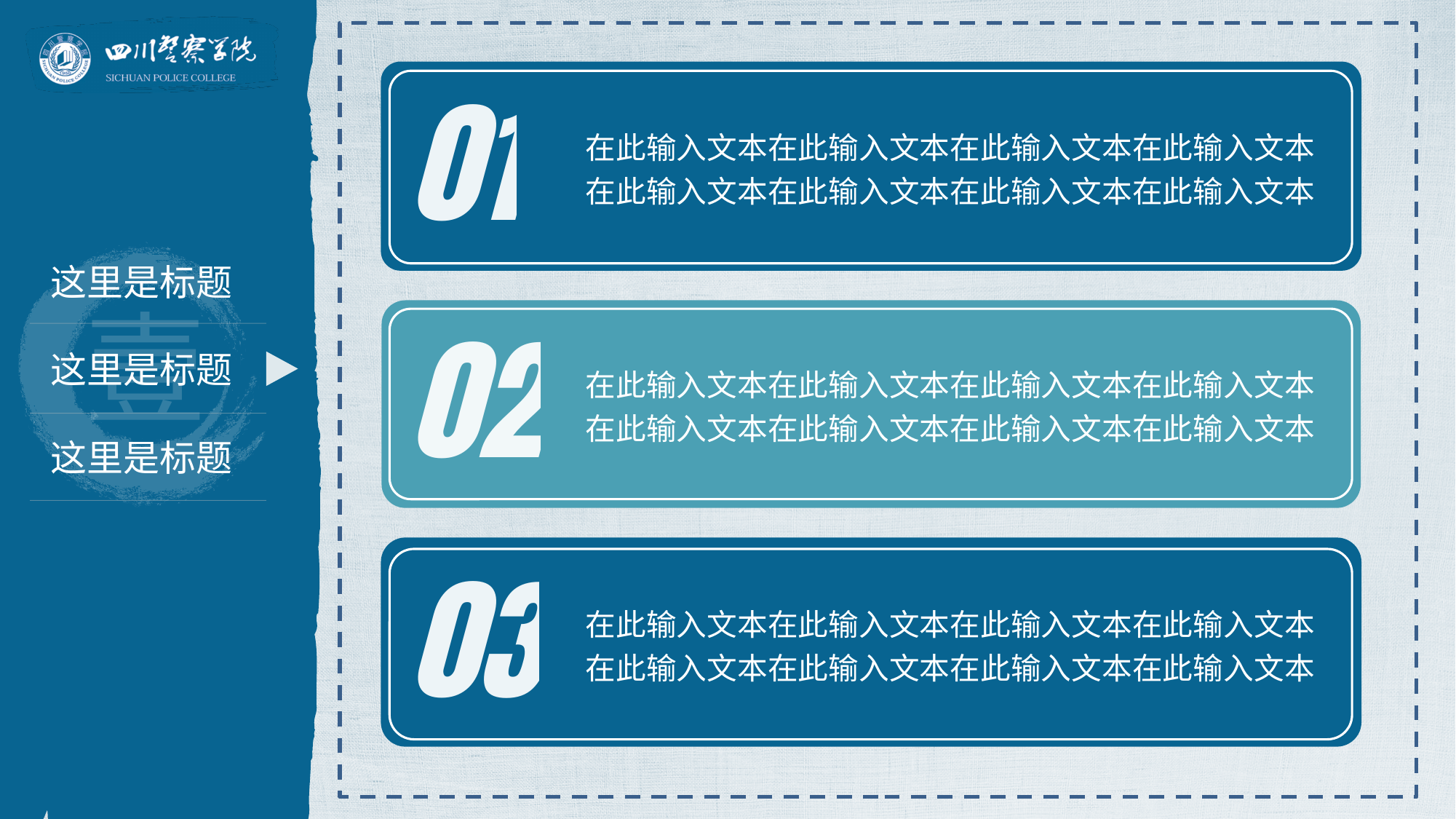

01
在此输入文本在此输入文本在此输入文本在此输入文本
在此输入文本在此输入文本在此输入文本在此输入文本

壹
这里是标题
这里是标题
这里是标题

02
在此输入文本在此输入文本在此输入文本在此输入文本
在此输入文本在此输入文本在此输入文本在此输入文本

03
在此输入文本在此输入文本在此输入文本在此输入文本
在此输入文本在此输入文本在此输入文本在此输入文本